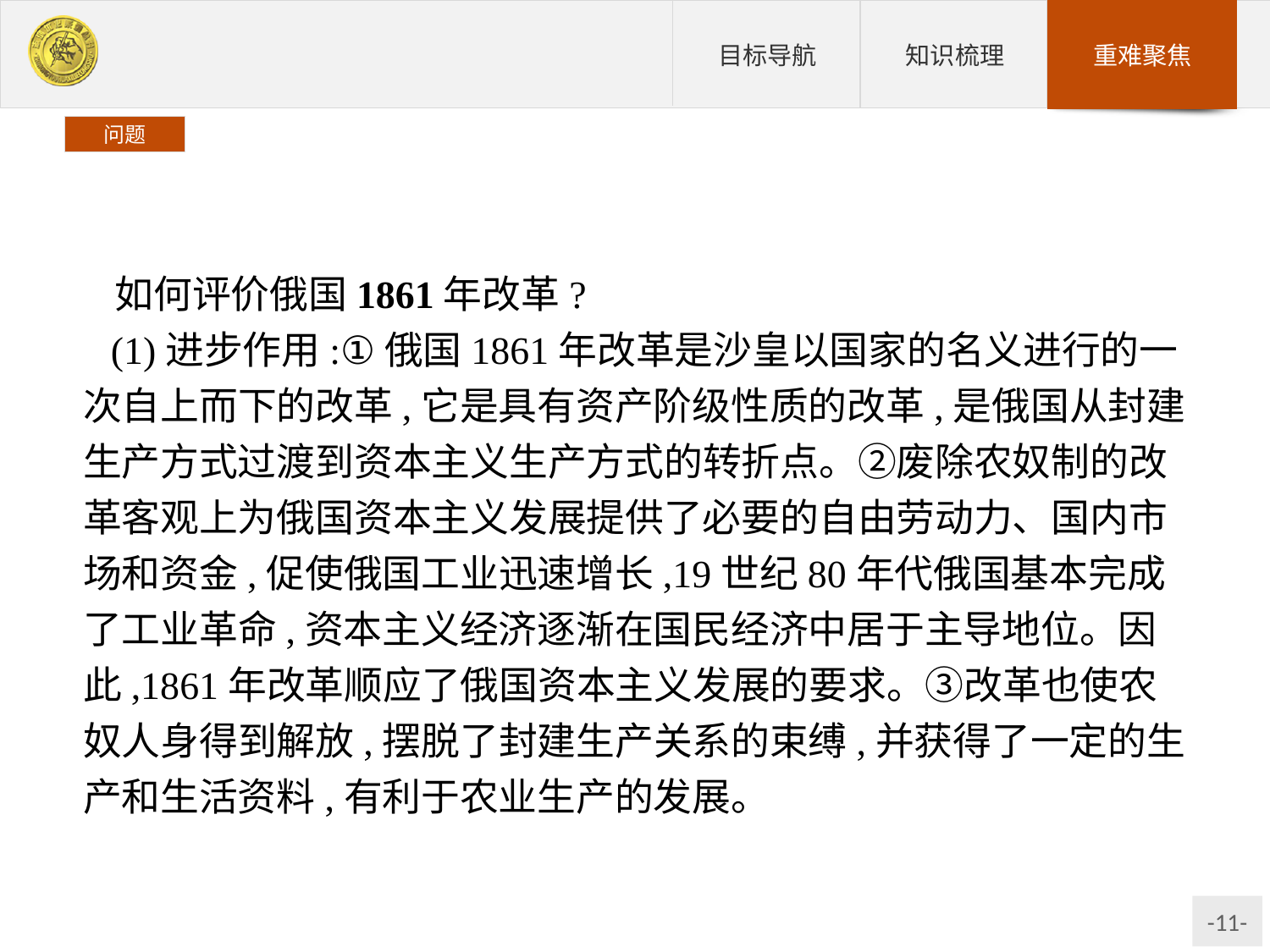

问题
如何评价俄国1861年改革?
(1)进步作用:①俄国1861年改革是沙皇以国家的名义进行的一次自上而下的改革,它是具有资产阶级性质的改革,是俄国从封建生产方式过渡到资本主义生产方式的转折点。②废除农奴制的改革客观上为俄国资本主义发展提供了必要的自由劳动力、国内市场和资金,促使俄国工业迅速增长,19世纪80年代俄国基本完成了工业革命,资本主义经济逐渐在国民经济中居于主导地位。因此,1861年改革顺应了俄国资本主义发展的要求。③改革也使农奴人身得到解放,摆脱了封建生产关系的束缚,并获得了一定的生产和生活资料,有利于农业生产的发展。